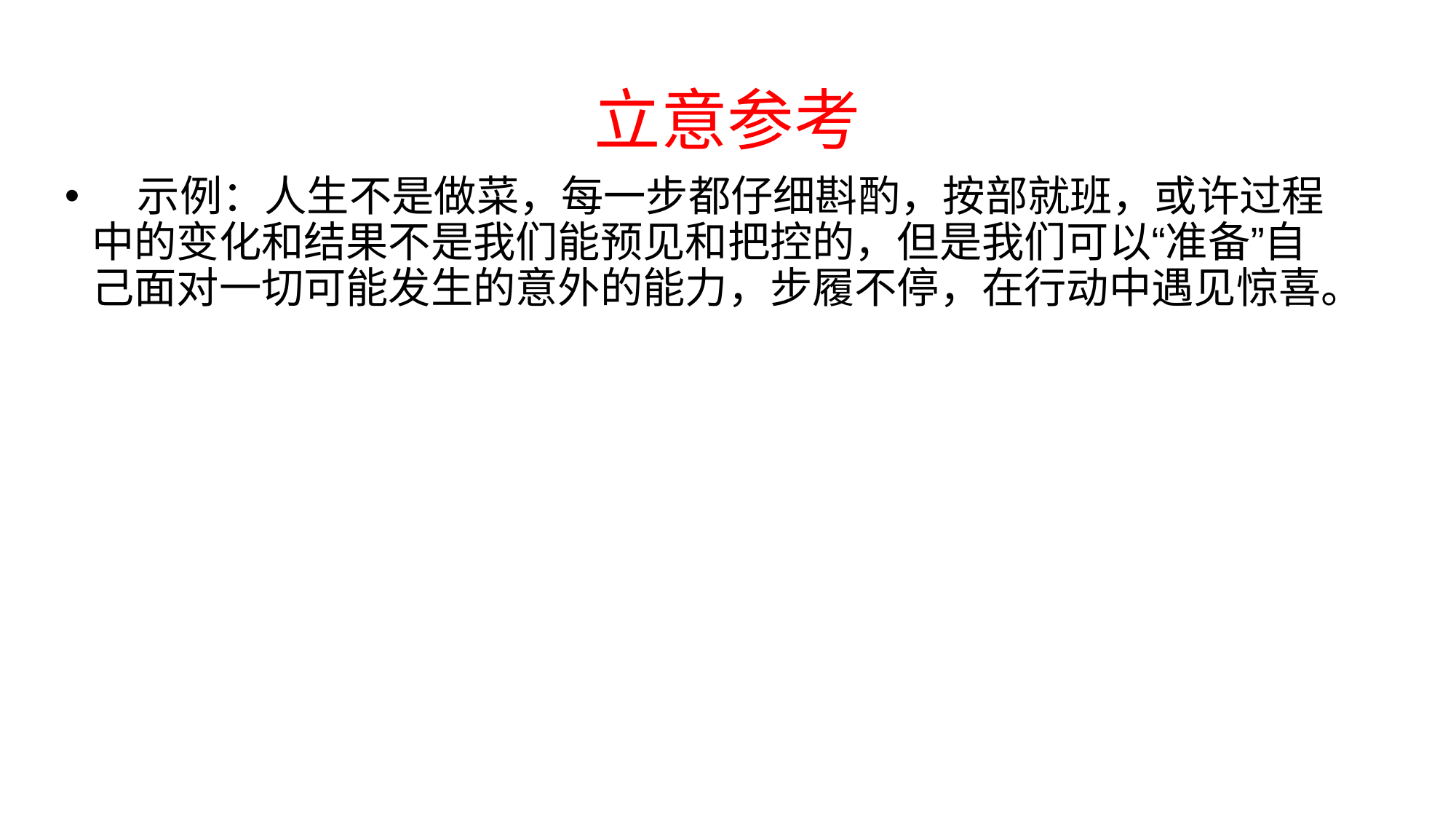

# 立意参考
   示例：人生不是做菜，每一步都仔细斟酌，按部就班，或许过程中的变化和结果不是我们能预见和把控的，但是我们可以“准备”自己面对一切可能发生的意外的能力，步履不停，在行动中遇见惊喜。